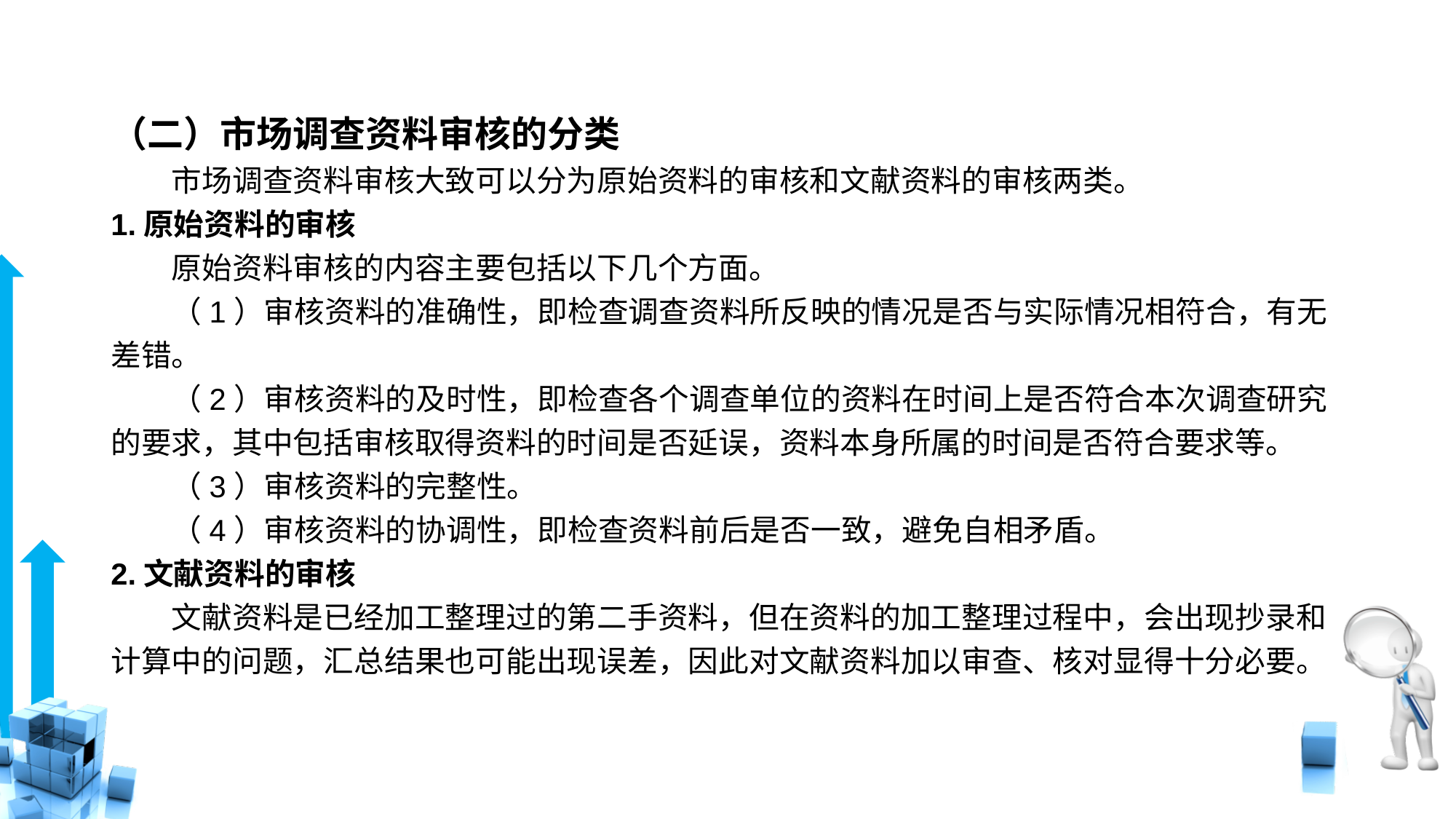

# （二）市场调查资料审核的分类
　　市场调查资料审核大致可以分为原始资料的审核和文献资料的审核两类。
1.原始资料的审核
　　原始资料审核的内容主要包括以下几个方面。
　　（1）审核资料的准确性，即检查调查资料所反映的情况是否与实际情况相符合，有无差错。
　　（2）审核资料的及时性，即检查各个调查单位的资料在时间上是否符合本次调查研究的要求，其中包括审核取得资料的时间是否延误，资料本身所属的时间是否符合要求等。
　　（3）审核资料的完整性。
　　（4）审核资料的协调性，即检查资料前后是否一致，避免自相矛盾。
2.文献资料的审核
　　文献资料是已经加工整理过的第二手资料，但在资料的加工整理过程中，会出现抄录和计算中的问题，汇总结果也可能出现误差，因此对文献资料加以审查、核对显得十分必要。